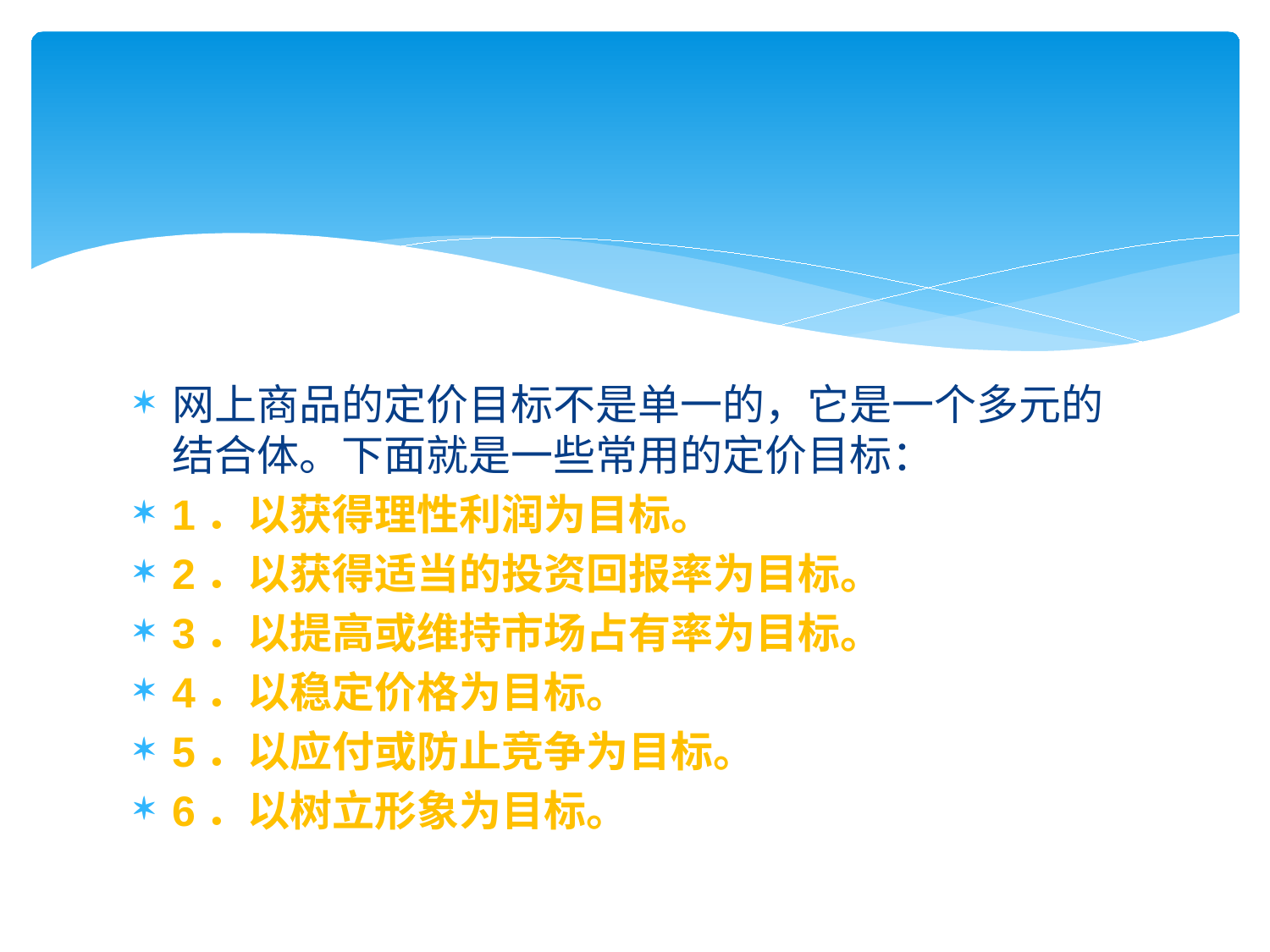

#
网上商品的定价目标不是单一的，它是一个多元的结合体。下面就是一些常用的定价目标：
1．以获得理性利润为目标。
2．以获得适当的投资回报率为目标。
3．以提高或维持市场占有率为目标。
4．以稳定价格为目标。
5．以应付或防止竞争为目标。
6．以树立形象为目标。